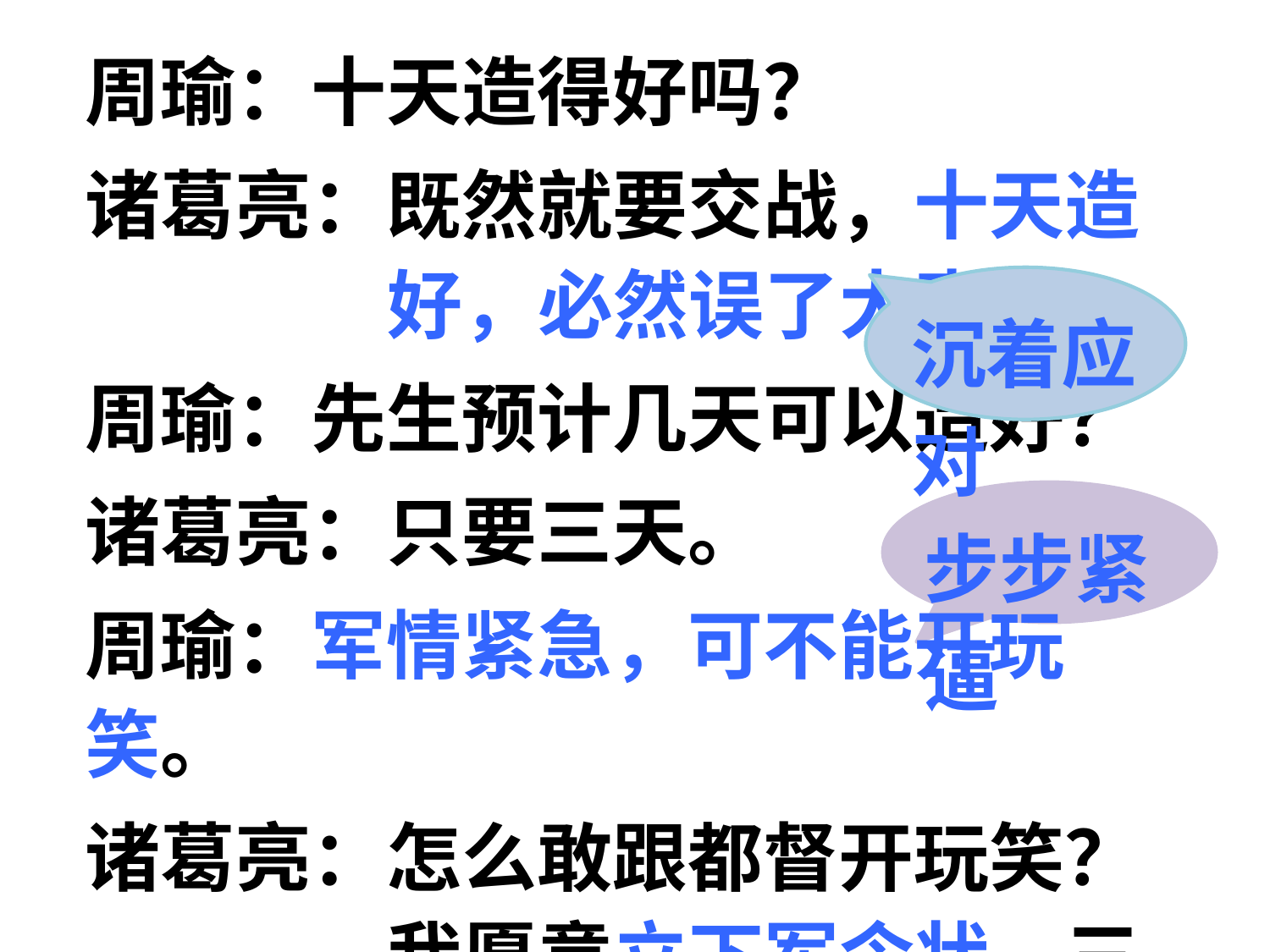

周瑜：十天造得好吗？
诸葛亮：既然就要交战，十天造好，必然误了大事。
周瑜：先生预计几天可以造好？
诸葛亮：只要三天。
周瑜：军情紧急，可不能开玩笑。
诸葛亮：怎么敢跟都督开玩笑？我愿意立下军令状，三天造不好，甘受惩罚。

沉着应对

步步紧逼